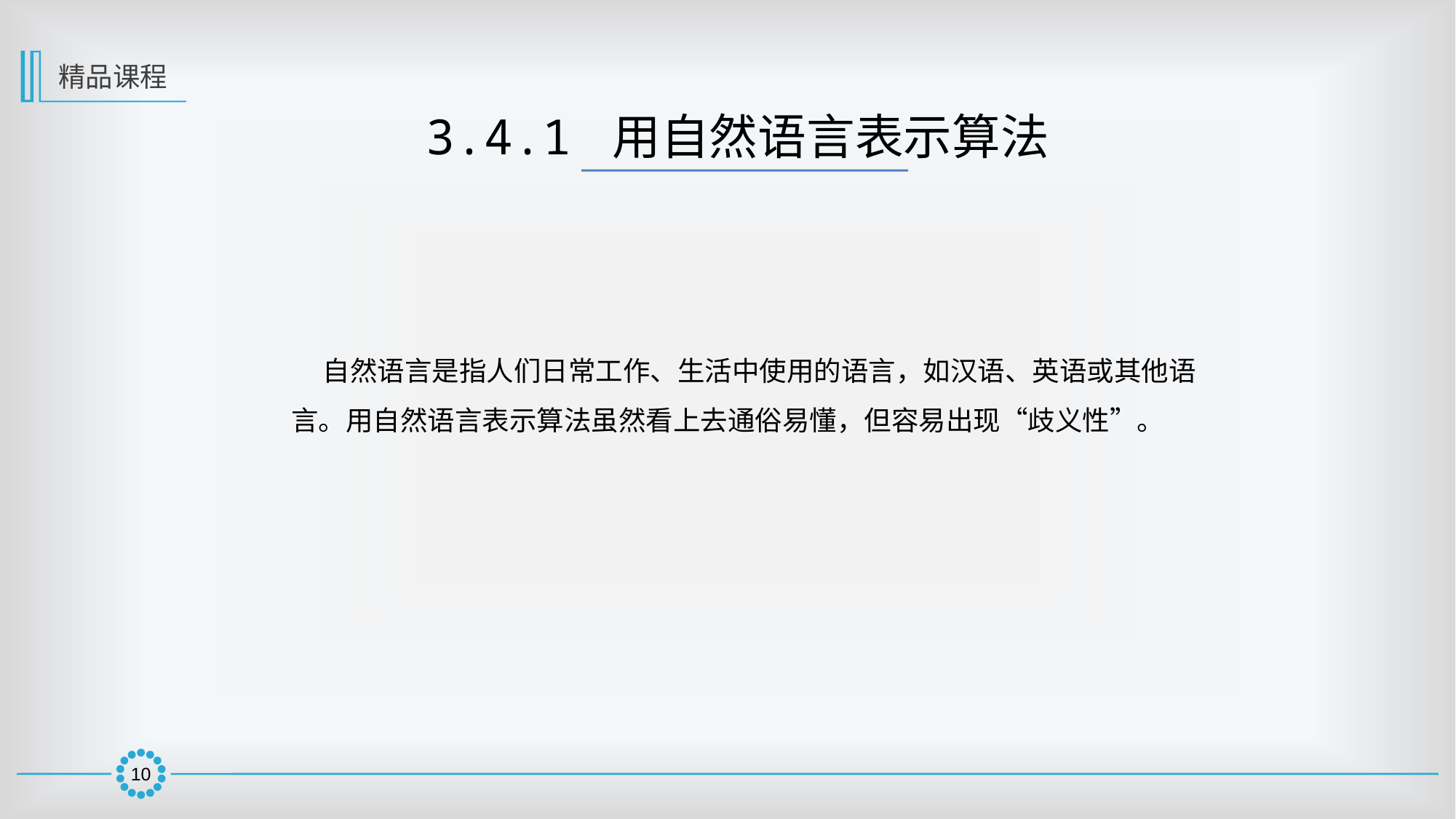

精品课程
3.4.1 用自然语言表示算法

    自然语言是指人们日常工作、生活中使用的语言，如汉语、英语或其他语言。用自然语言表示算法虽然看上去通俗易懂，但容易出现“歧义性”。

10